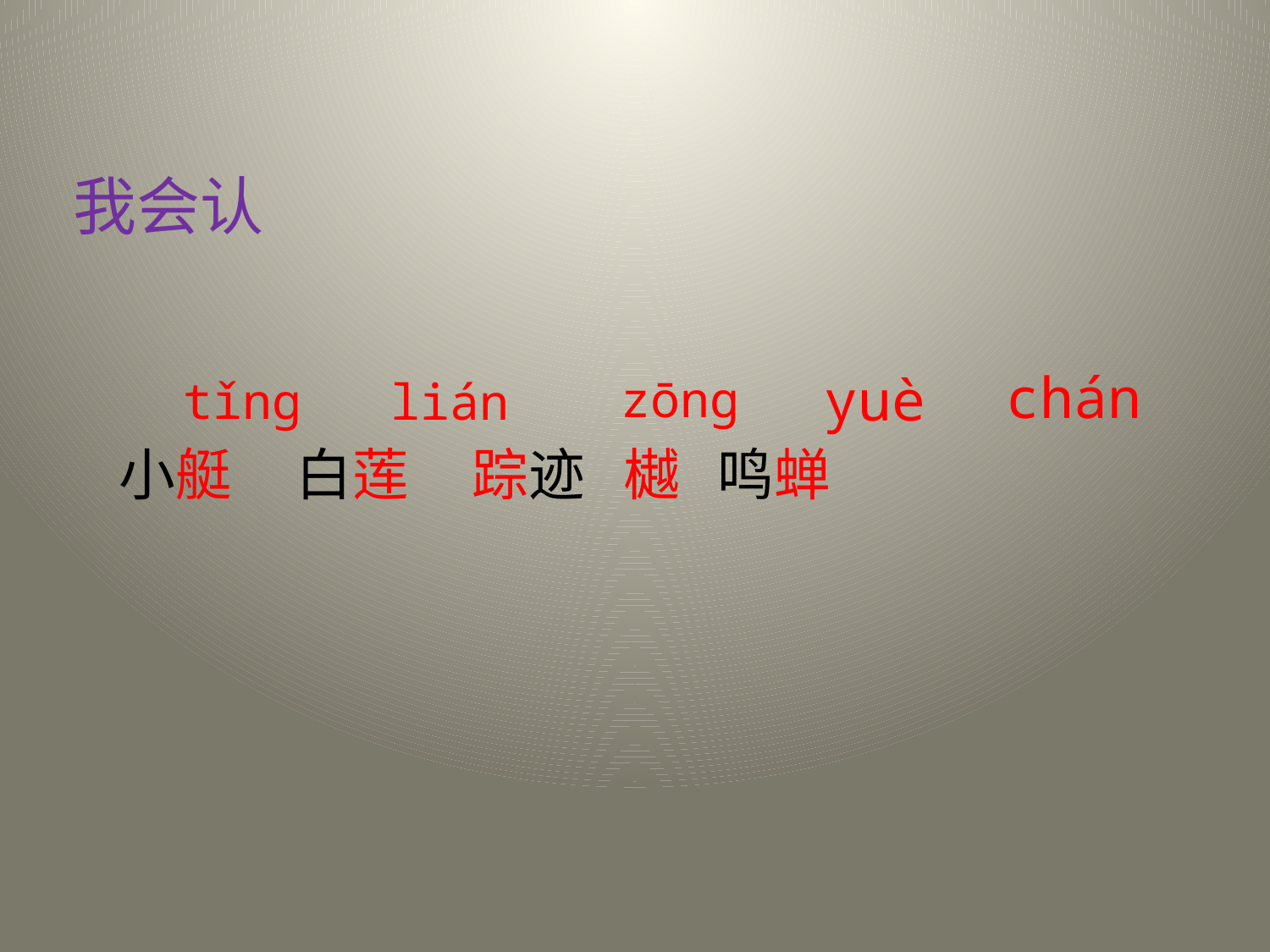

我会认
chán
yuè
zōng
tǐng
lián
小艇     白莲     踪迹   樾   鸣蝉